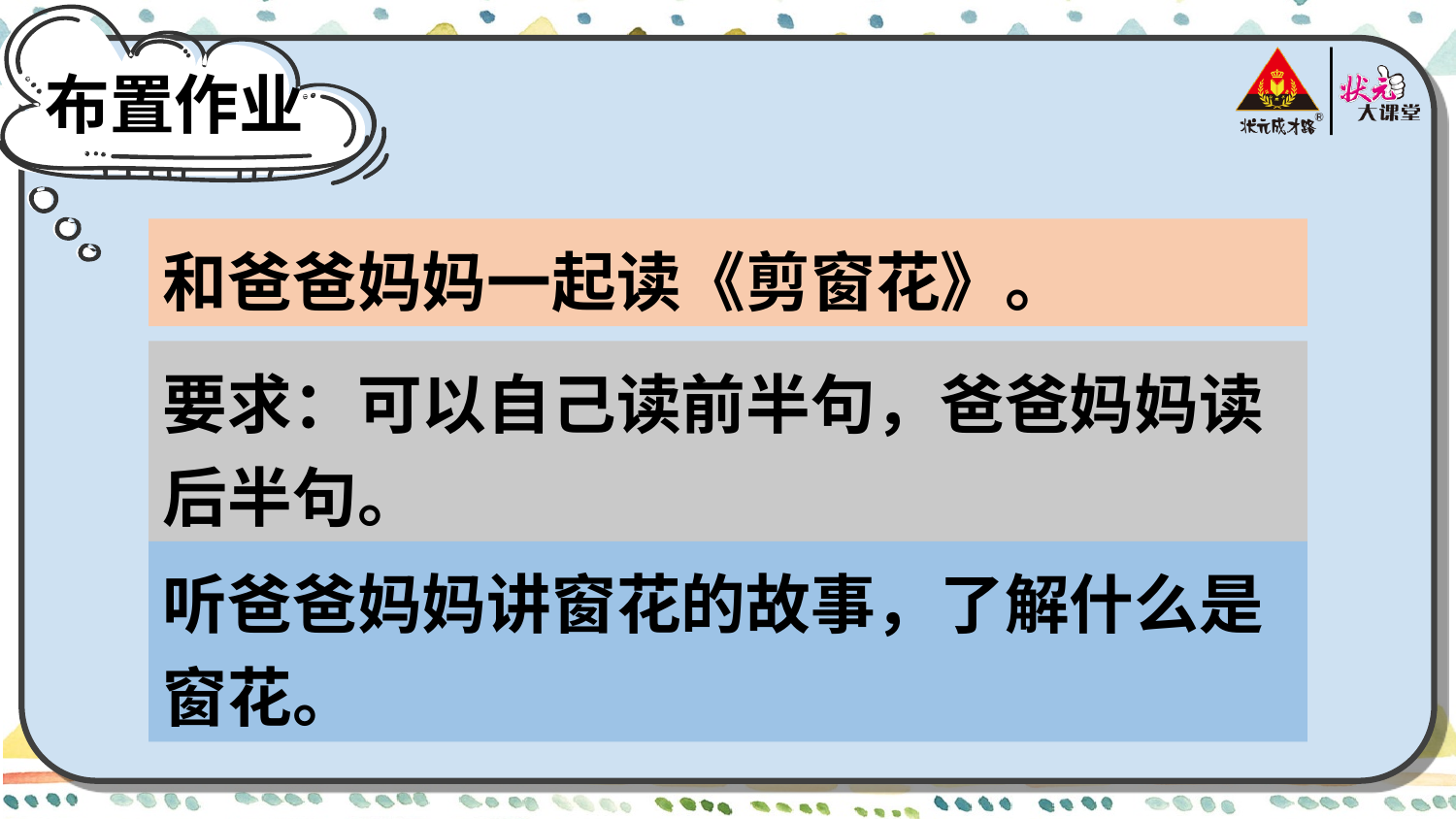

布置作业
和爸爸妈妈一起读《剪窗花》。
要求：可以自己读前半句，爸爸妈妈读后半句。
听爸爸妈妈讲窗花的故事，了解什么是窗花。